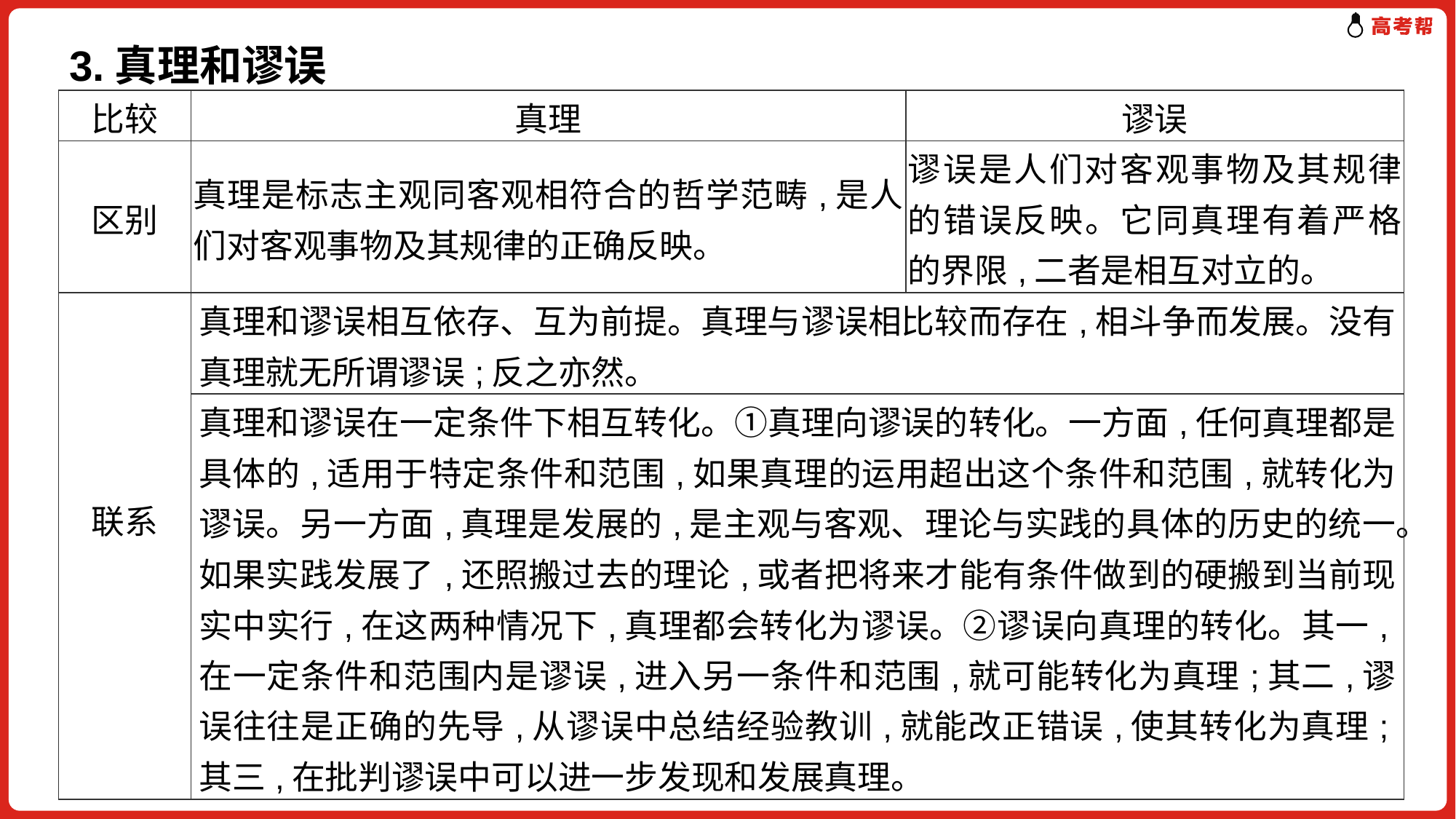

3.真理和谬误
| 比较 | 真理 | 谬误 |
| --- | --- | --- |
| 区别 | 真理是标志主观同客观相符合的哲学范畴,是人们对客观事物及其规律的正确反映。 | 谬误是人们对客观事物及其规律的错误反映。它同真理有着严格的界限,二者是相互对立的。 |
| 联系 | 真理和谬误相互依存、互为前提。真理与谬误相比较而存在,相斗争而发展。没有真理就无所谓谬误;反之亦然。 |  |
|  | 真理和谬误在一定条件下相互转化。①真理向谬误的转化。一方面,任何真理都是具体的,适用于特定条件和范围,如果真理的运用超出这个条件和范围,就转化为谬误。另一方面,真理是发展的,是主观与客观、理论与实践的具体的历史的统一。如果实践发展了,还照搬过去的理论,或者把将来才能有条件做到的硬搬到当前现实中实行,在这两种情况下,真理都会转化为谬误。②谬误向真理的转化。其一,在一定条件和范围内是谬误,进入另一条件和范围,就可能转化为真理;其二,谬误往往是正确的先导,从谬误中总结经验教训,就能改正错误,使其转化为真理;其三,在批判谬误中可以进一步发现和发展真理。 |  |